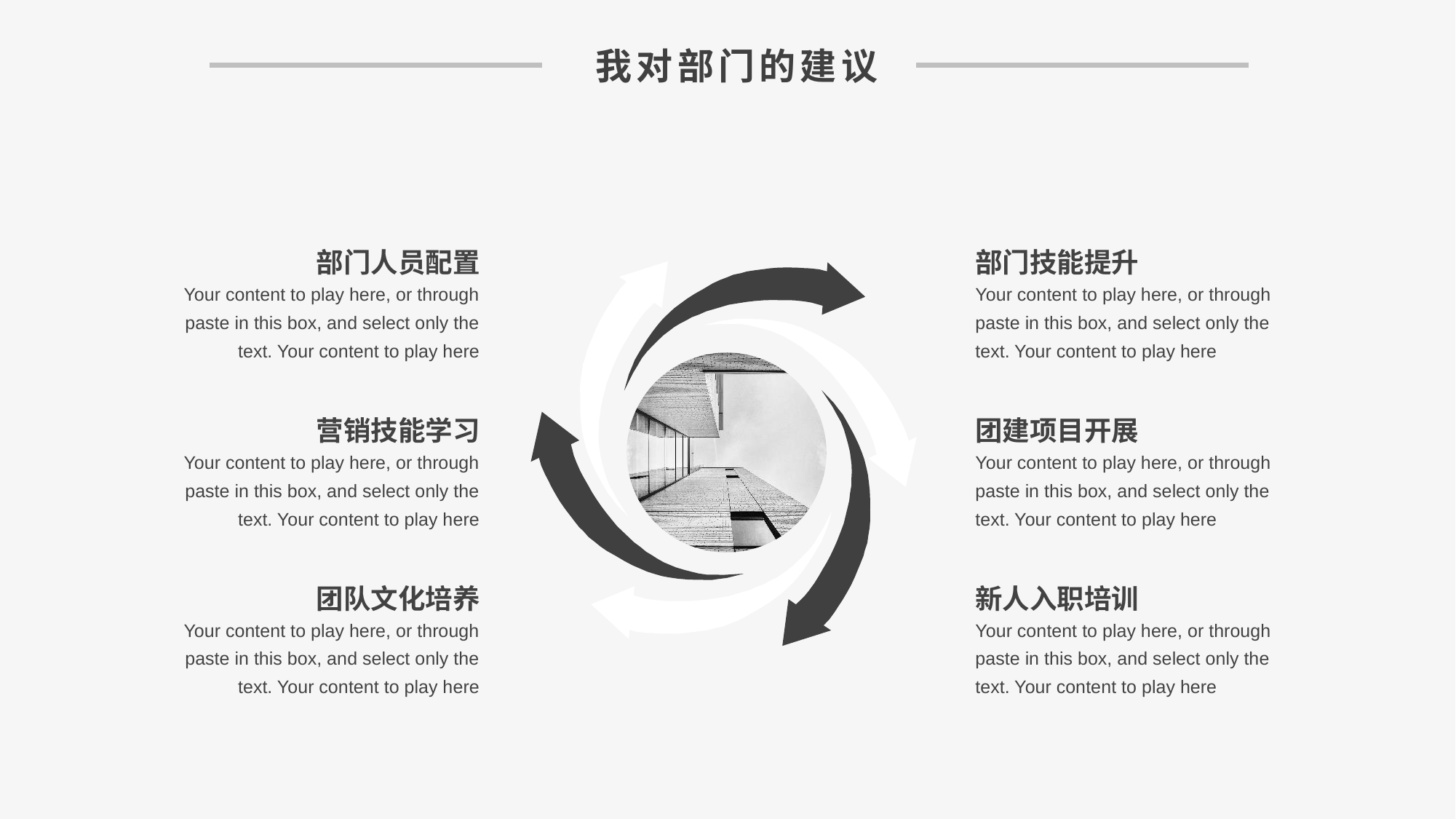

我对部门的建议

部门人员配置
Your content to play here, or through paste in this box, and select only the text. Your content to play here
部门技能提升
Your content to play here, or through paste in this box, and select only the text. Your content to play here
营销技能学习
Your content to play here, or through paste in this box, and select only the text. Your content to play here
团建项目开展
Your content to play here, or through paste in this box, and select only the text. Your content to play here
团队文化培养
Your content to play here, or through paste in this box, and select only the text. Your content to play here
新人入职培训
Your content to play here, or through paste in this box, and select only the text. Your content to play here